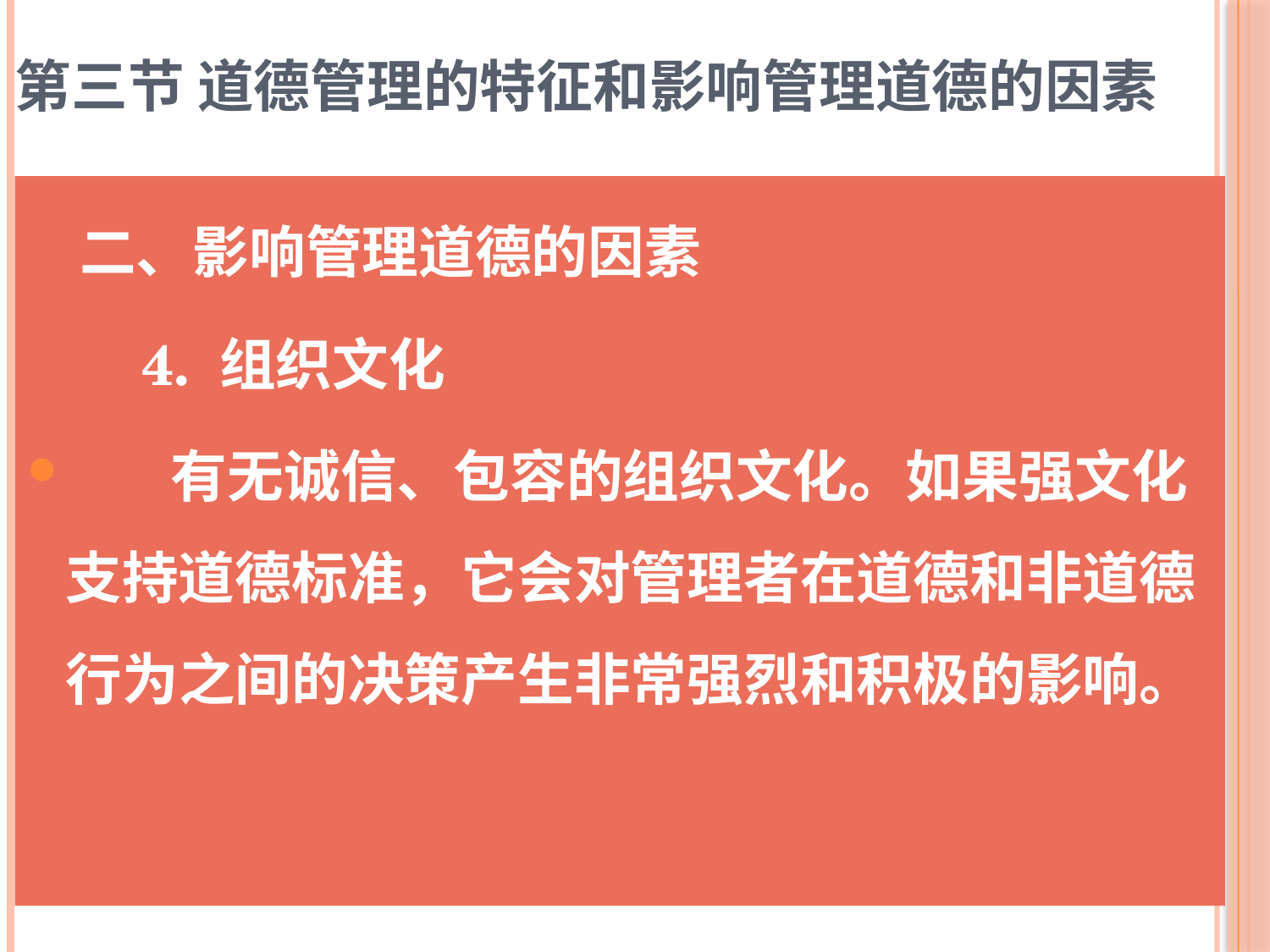

# 第三节 道德管理的特征和影响管理道德的因素
   二、影响管理道德的因素
       4. 组织文化
       有无诚信、包容的组织文化。如果强文化支持道德标准，它会对管理者在道德和非道德行为之间的决策产生非常强烈和积极的影响。